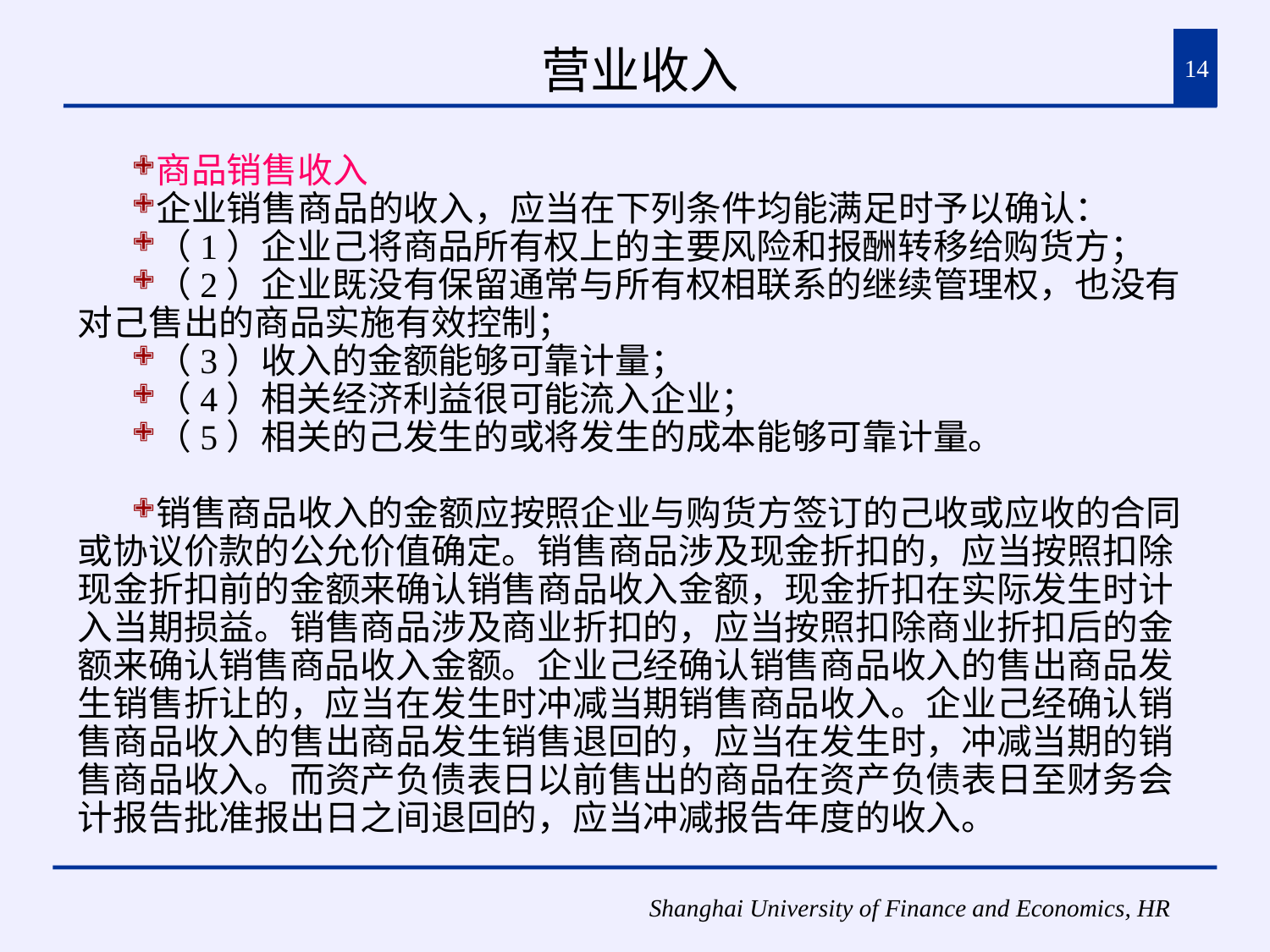

# 营业收入
14
商品销售收入
企业销售商品的收入，应当在下列条件均能满足时予以确认：
（1）企业己将商品所有权上的主要风险和报酬转移给购货方；
（2）企业既没有保留通常与所有权相联系的继续管理权，也没有对己售出的商品实施有效控制；
（3）收入的金额能够可靠计量；
（4）相关经济利益很可能流入企业；
（5）相关的己发生的或将发生的成本能够可靠计量。

销售商品收入的金额应按照企业与购货方签订的己收或应收的合同或协议价款的公允价值确定。销售商品涉及现金折扣的，应当按照扣除现金折扣前的金额来确认销售商品收入金额，现金折扣在实际发生时计入当期损益。销售商品涉及商业折扣的，应当按照扣除商业折扣后的金额来确认销售商品收入金额。企业己经确认销售商品收入的售出商品发生销售折让的，应当在发生时冲减当期销售商品收入。企业己经确认销售商品收入的售出商品发生销售退回的，应当在发生时，冲减当期的销售商品收入。而资产负债表日以前售出的商品在资产负债表日至财务会计报告批准报出日之间退回的，应当冲减报告年度的收入。